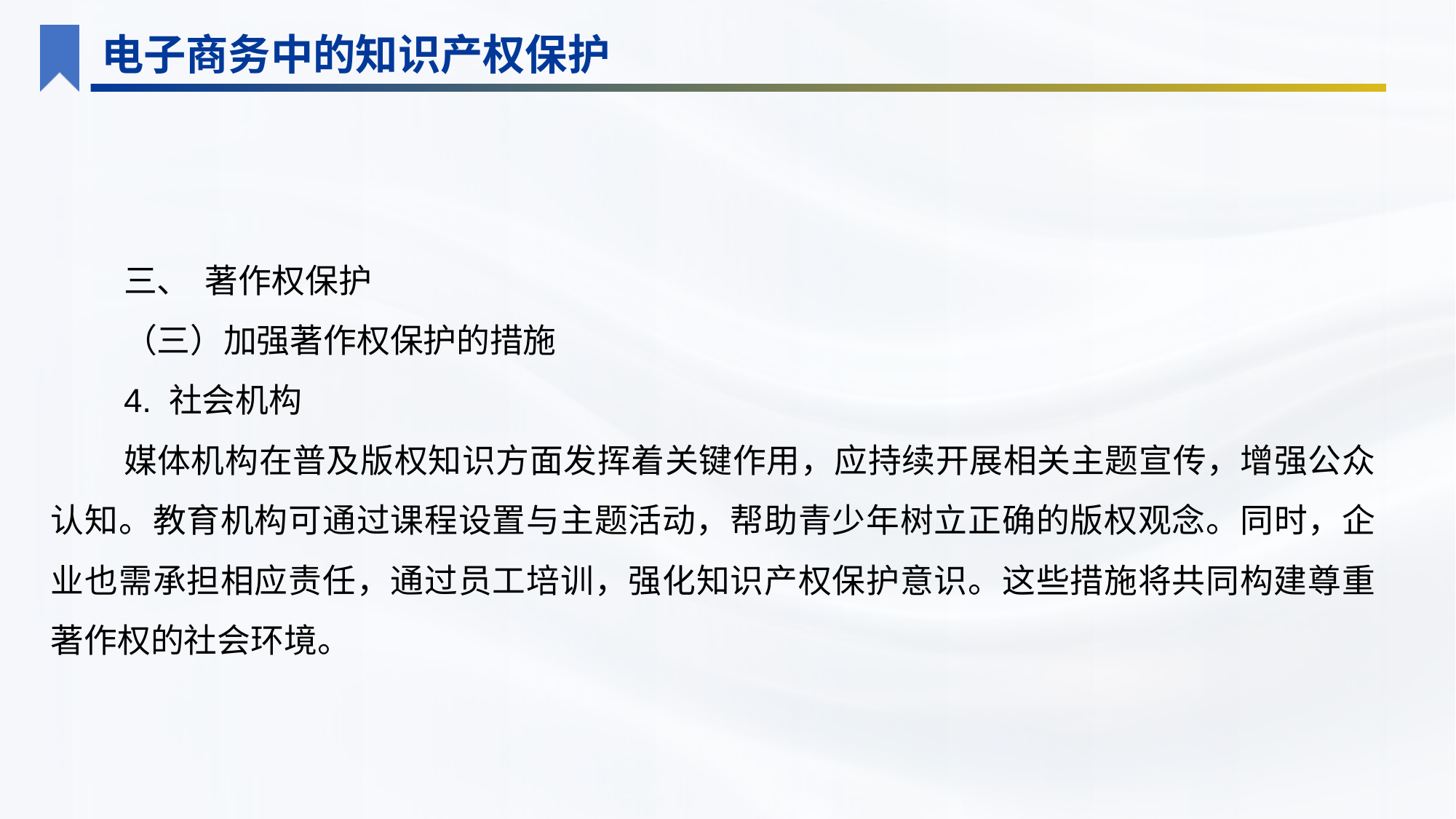

电子商务中的知识产权保护
三、  著作权保护
（三）加强著作权保护的措施
4. 社会机构
媒体机构在普及版权知识方面发挥着关键作用，应持续开展相关主题宣传，增强公众认知。教育机构可通过课程设置与主题活动，帮助青少年树立正确的版权观念。同时，企业也需承担相应责任，通过员工培训，强化知识产权保护意识。这些措施将共同构建尊重著作权的社会环境。